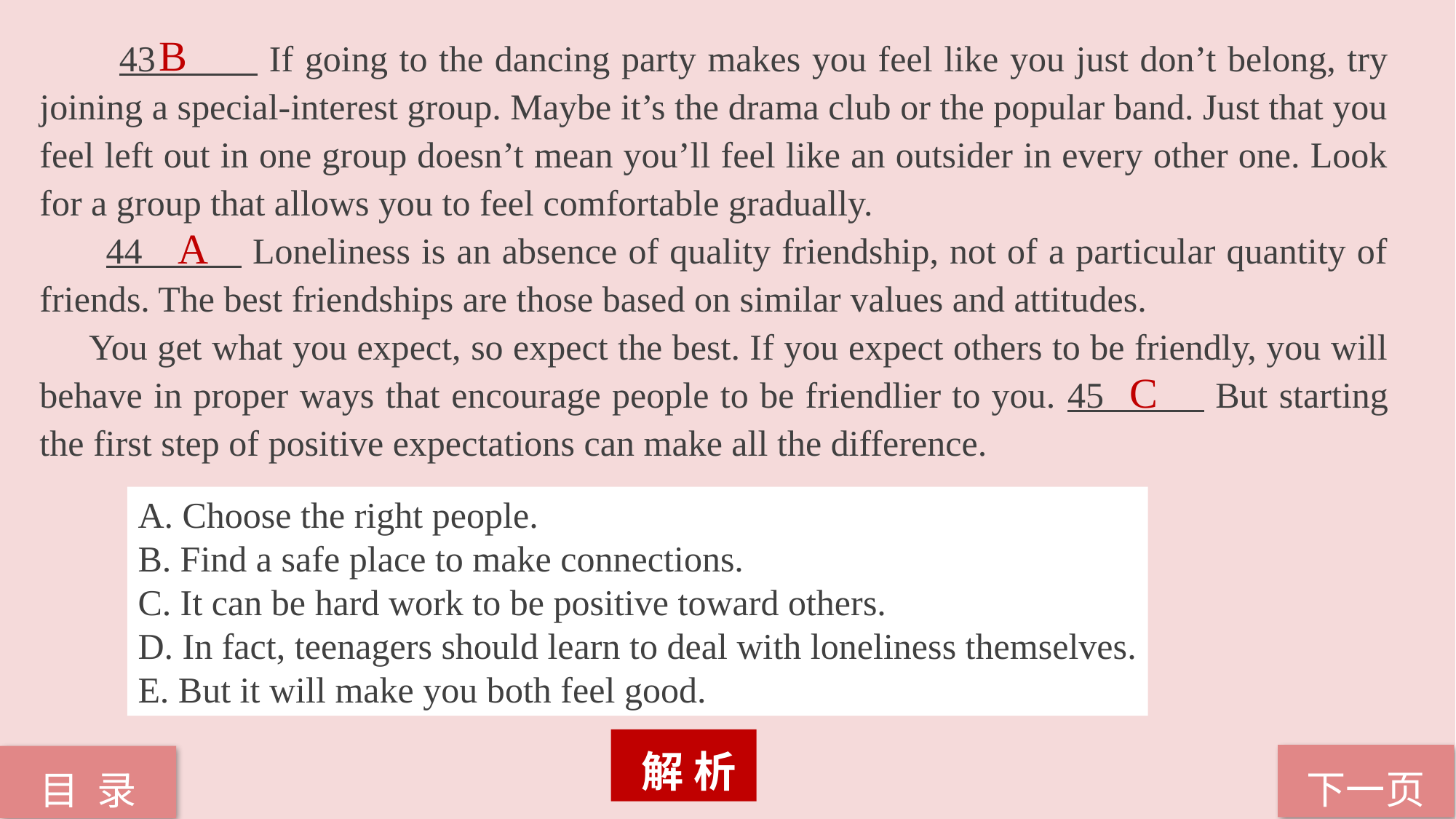

43          If going to the dancing party makes you feel like you just don’t belong, try joining a special-interest group. Maybe it’s the drama club or the popular band. Just that you feel left out in one group doesn’t mean you’ll feel like an outsider in every other one. Look for a group that allows you to feel comfortable gradually.
      44          Loneliness is an absence of quality friendship, not of a particular quantity of friends. The best friendships are those based on similar values and attitudes.
     You get what you expect, so expect the best. If you expect others to be friendly, you will behave in proper ways that encourage people to be friendlier to you. 45          But starting the first step of positive expectations can make all the difference.
B
 A
C
A. Choose the right people.
B. Find a safe place to make connections.
C. It can be hard work to be positive toward others.
D. In fact, teenagers should learn to deal with loneliness themselves.
E. But it will make you both feel good.
 解 析